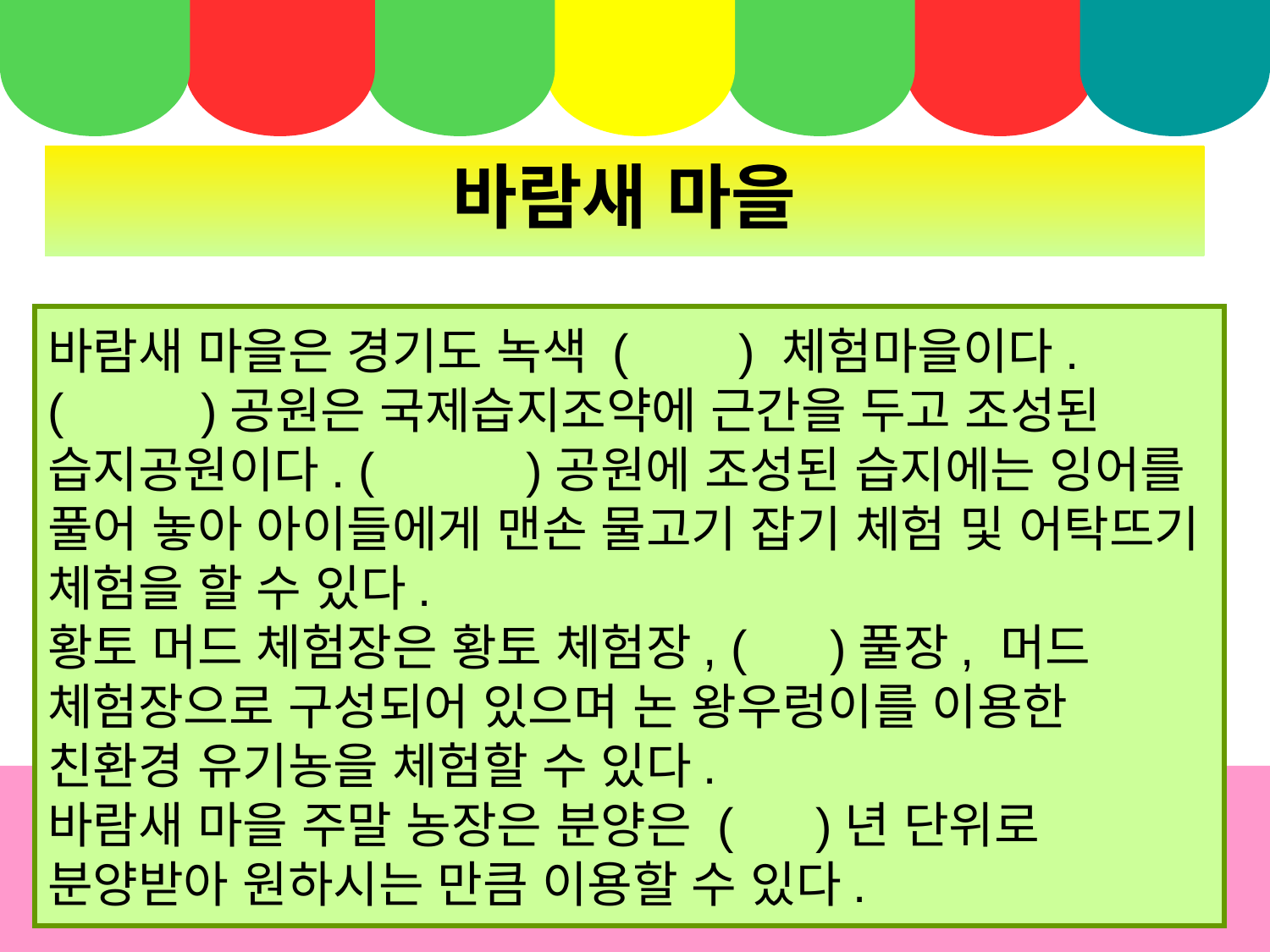

바람새 마을
바람새 마을은 경기도 녹색 (        ) 체험마을이다.
(          )공원은 국제습지조약에 근간을 두고 조성된 습지공원이다. (           )공원에 조성된 습지에는 잉어를 풀어 놓아 아이들에게 맨손 물고기 잡기 체험 및 어탁뜨기 체험을 할 수 있다.
황토 머드 체험장은 황토 체험장, (      )풀장, 머드 체험장으로 구성되어 있으며 논 왕우렁이를 이용한 친환경 유기농을 체험할 수 있다.
바람새 마을 주말 농장은 분양은 (      )년 단위로 분양받아 원하시는 만큼 이용할 수 있다.